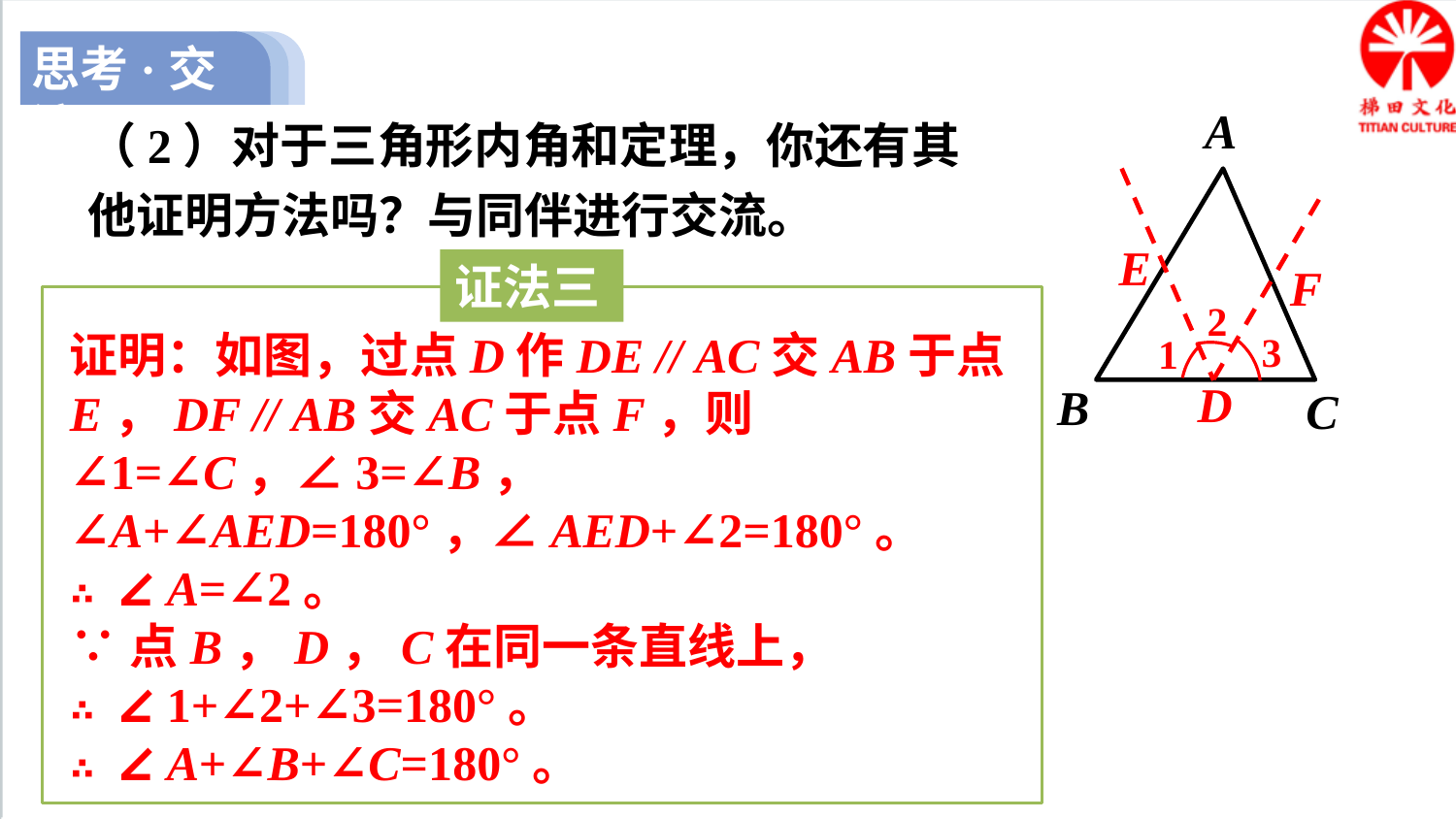

思考·交流

A

B
C
（2）对于三角形内角和定理，你还有其他证明方法吗？与同伴进行交流。
E
F
2
3
1

D
证法三

证明：如图，过点D作DE // AC交AB于点E，DF // AB交AC于点F，则
∠1=∠C，∠3=∠B，
∠A+∠AED=180°，∠AED+∠2=180°。
∴∠A=∠2。
∵点B，D，C在同一条直线上，
∴∠1+∠2+∠3=180°。
∴∠A+∠B+∠C=180°。